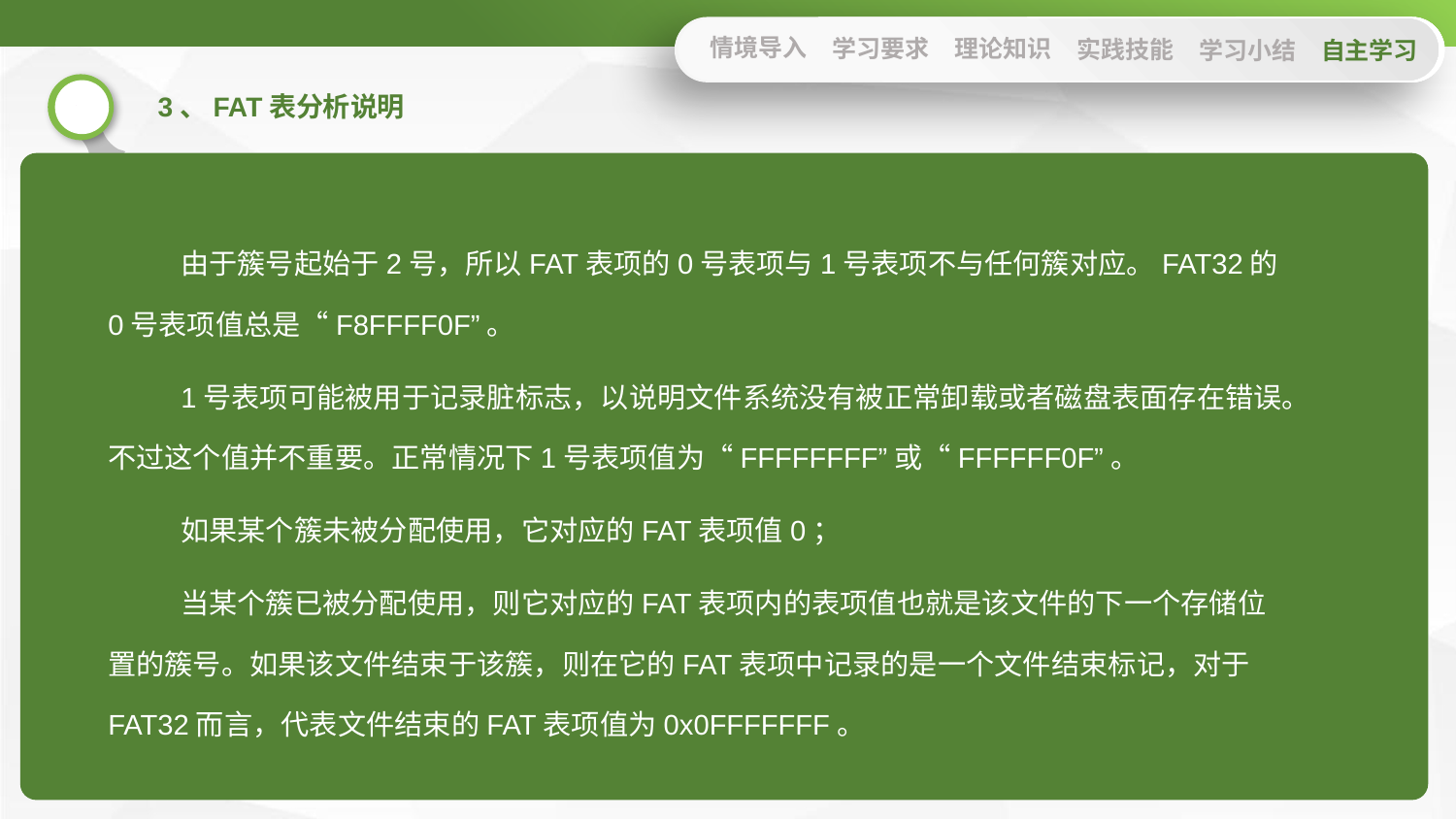

情境导入
学习要求
理论知识
实践技能
学习小结
自主学习
3、FAT表分析说明
由于簇号起始于2号，所以FAT表项的0号表项与1号表项不与任何簇对应。FAT32的0号表项值总是“F8FFFF0F”。
1号表项可能被用于记录脏标志，以说明文件系统没有被正常卸载或者磁盘表面存在错误。不过这个值并不重要。正常情况下1号表项值为“FFFFFFFF”或“FFFFFF0F”。
如果某个簇未被分配使用，它对应的FAT表项值0；
当某个簇已被分配使用，则它对应的FAT表项内的表项值也就是该文件的下一个存储位置的簇号。如果该文件结束于该簇，则在它的FAT表项中记录的是一个文件结束标记，对于FAT32而言，代表文件结束的FAT表项值为0x0FFFFFFF。